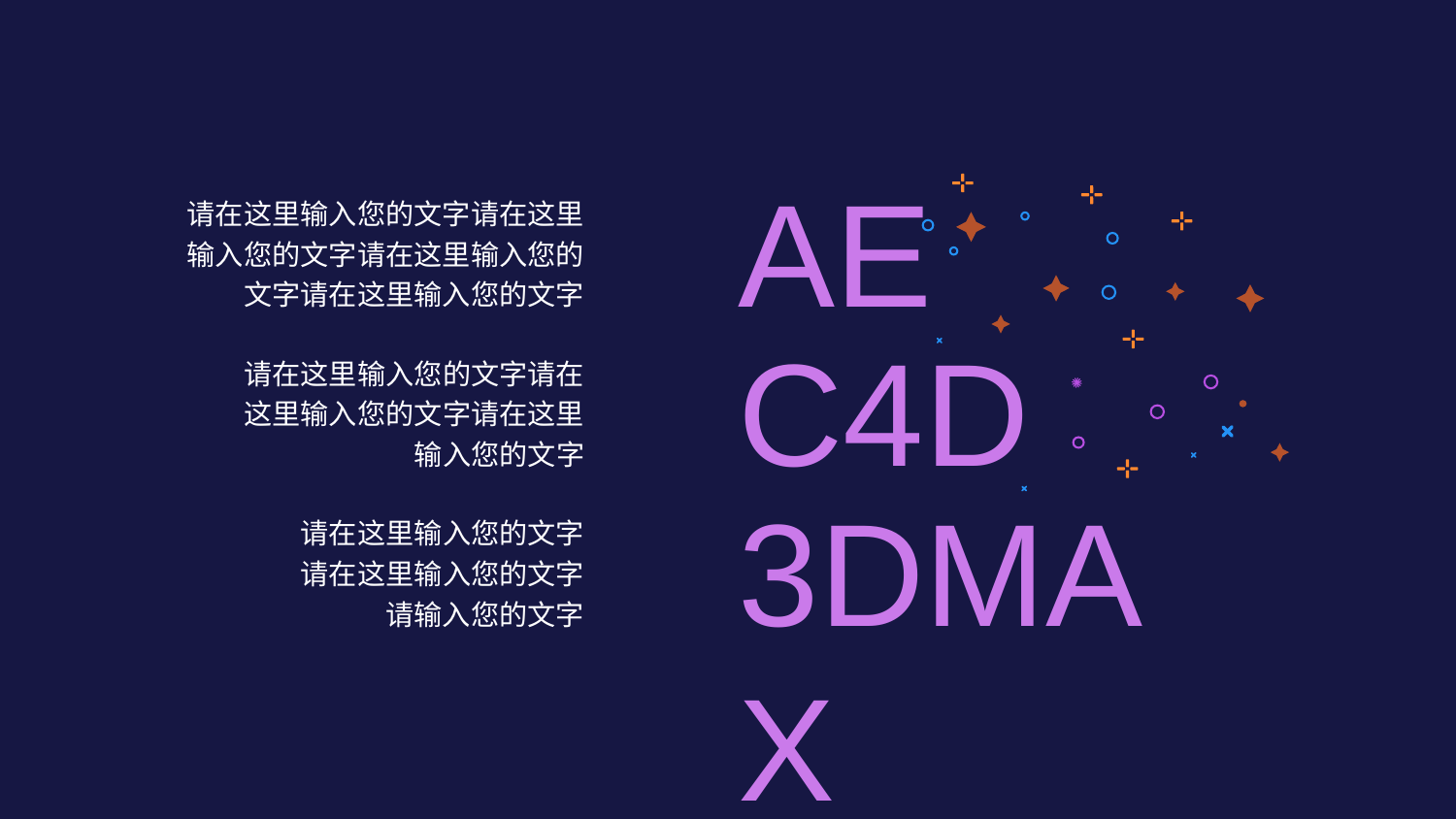

AE
C4D
3DMAX

请在这里输入您的文字请在这里输入您的文字请在这里输入您的文字请在这里输入您的文字
请在这里输入您的文字请在这里输入您的文字请在这里输入您的文字
请在这里输入您的文字请在这里输入您的文字请输入您的文字